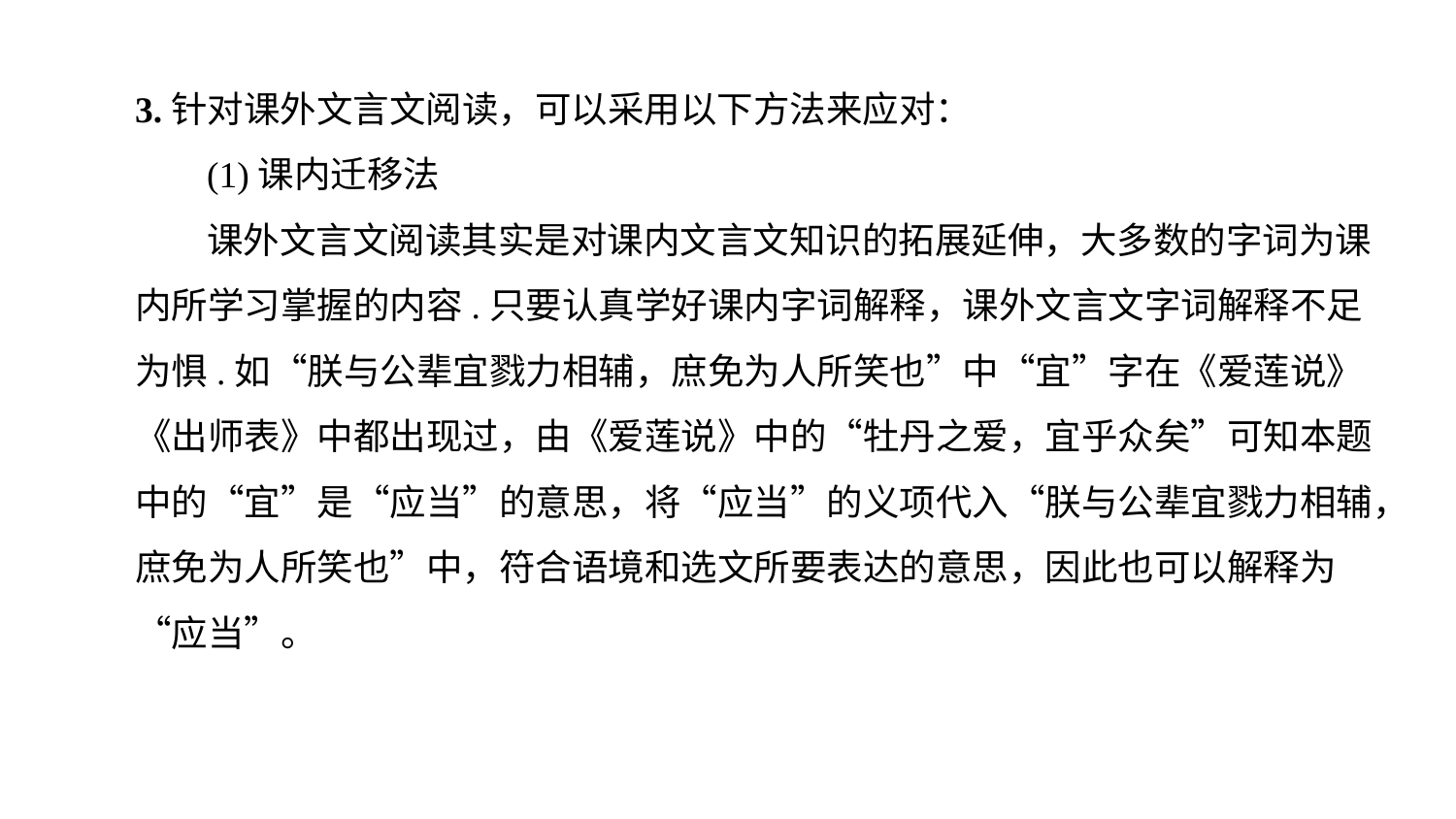

3.针对课外文言文阅读，可以采用以下方法来应对：
(1)课内迁移法
课外文言文阅读其实是对课内文言文知识的拓展延伸，大多数的字词为课内所学习掌握的内容.只要认真学好课内字词解释，课外文言文字词解释不足为惧.如“朕与公辈宜戮力相辅，庶免为人所笑也”中“宜”字在《爱莲说》《出师表》中都出现过，由《爱莲说》中的“牡丹之爱，宜乎众矣”可知本题中的“宜”是“应当”的意思，将“应当”的义项代入“朕与公辈宜戮力相辅，庶免为人所笑也”中，符合语境和选文所要表达的意思，因此也可以解释为“应当”。